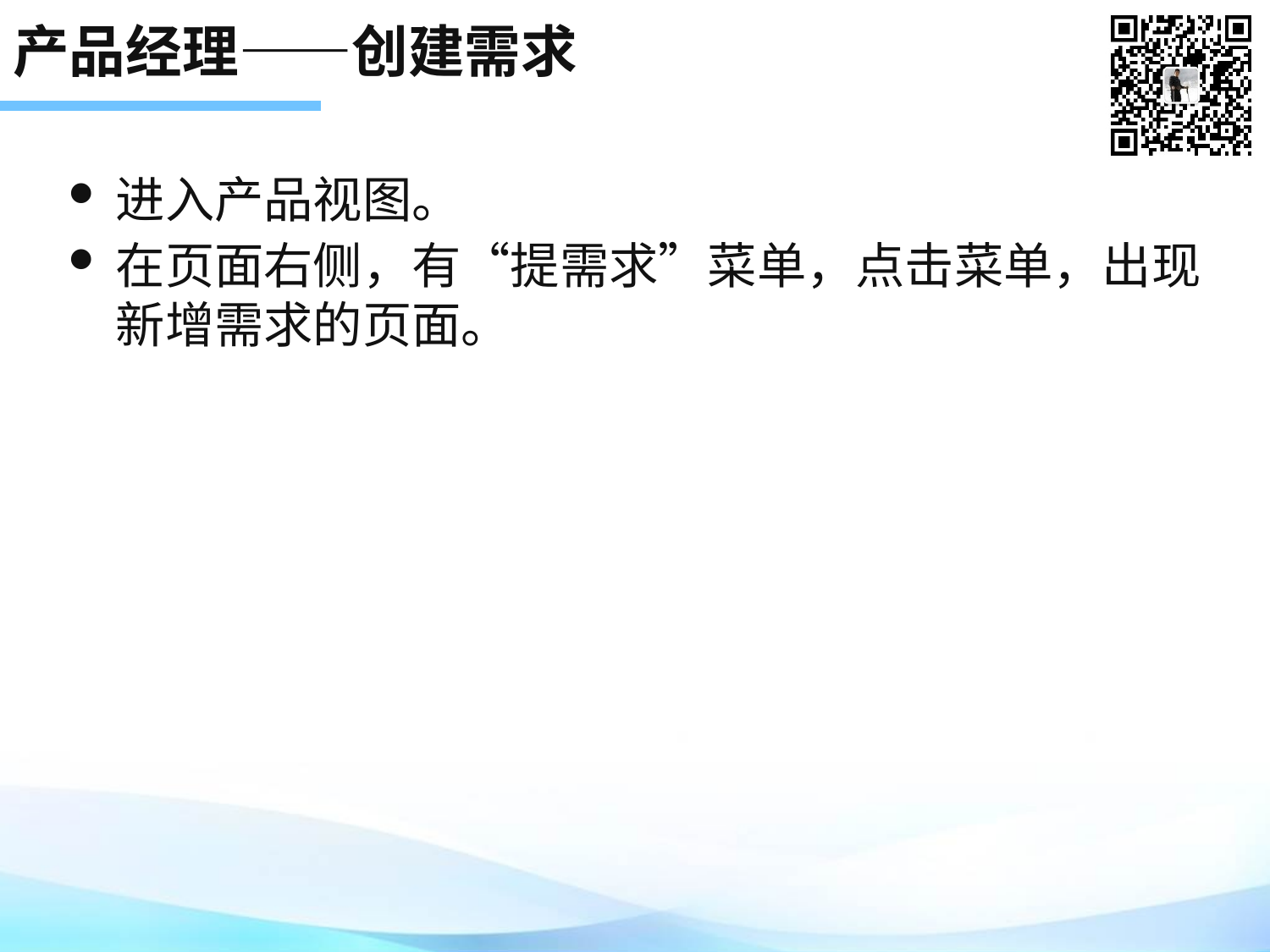

# 产品经理——创建需求
进入产品视图。
在页面右侧，有“提需求”菜单，点击菜单，出现新增需求的页面。